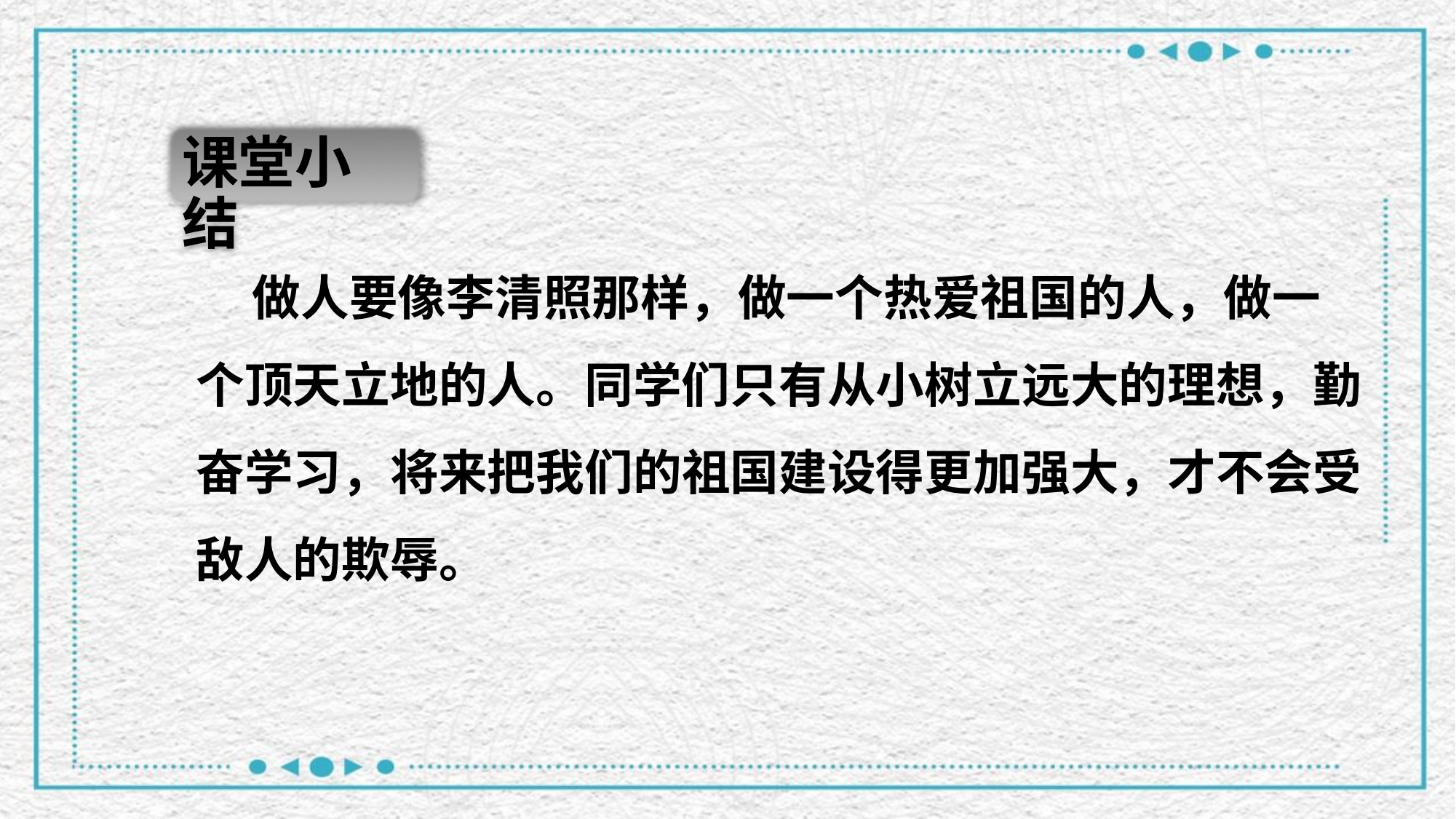

课堂小结
    做人要像李清照那样，做一个热爱祖国的人，做一个顶天立地的人。同学们只有从小树立远大的理想，勤奋学习，将来把我们的祖国建设得更加强大，才不会受敌人的欺辱。